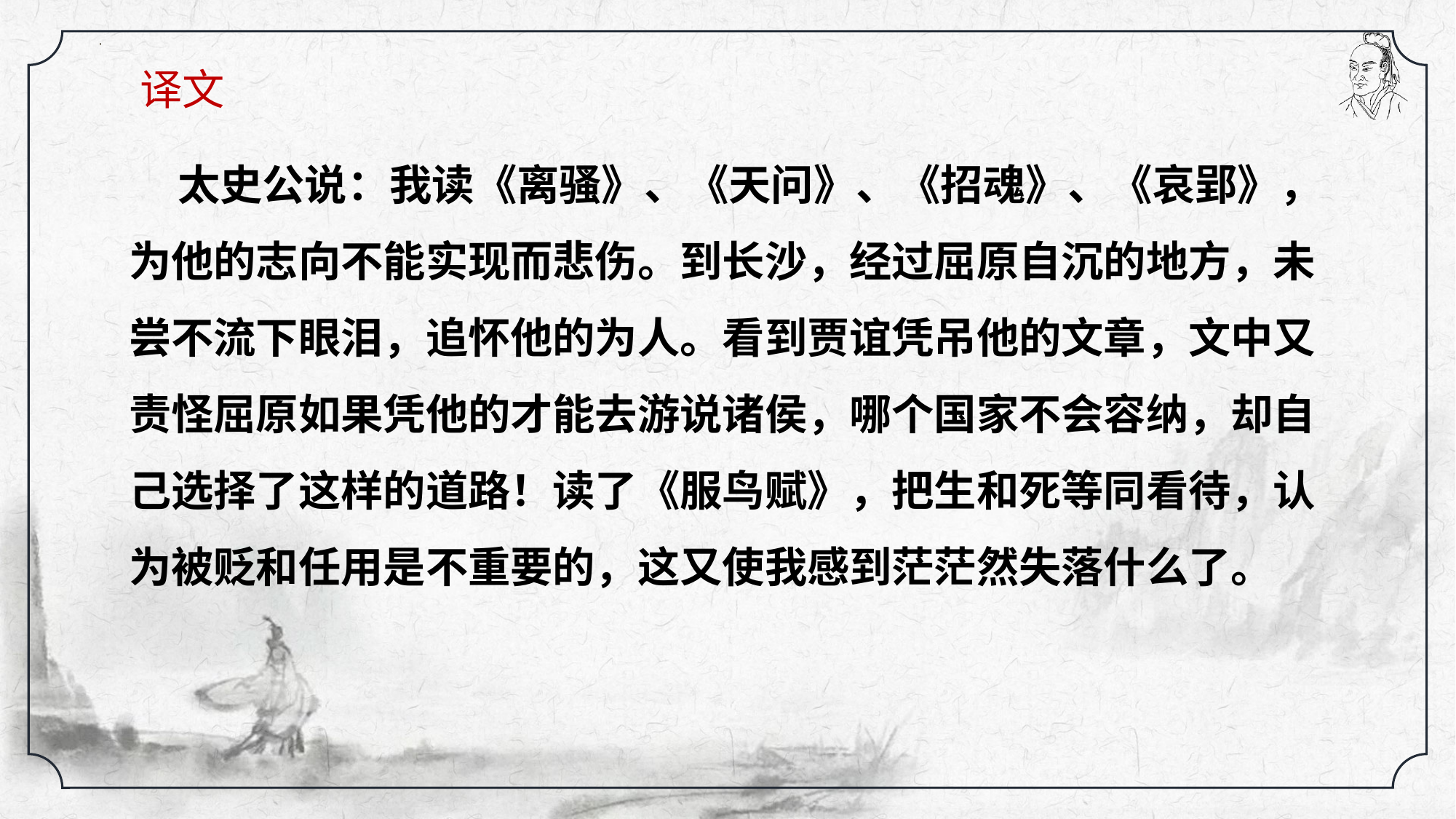

译文
    太史公说：我读《离骚》、《天问》、《招魂》、《哀郢》，为他的志向不能实现而悲伤。到长沙，经过屈原自沉的地方，未尝不流下眼泪，追怀他的为人。看到贾谊凭吊他的文章，文中又责怪屈原如果凭他的才能去游说诸侯，哪个国家不会容纳，却自己选择了这样的道路！读了《服鸟赋》，把生和死等同看待，认为被贬和任用是不重要的，这又使我感到茫茫然失落什么了。
政论文